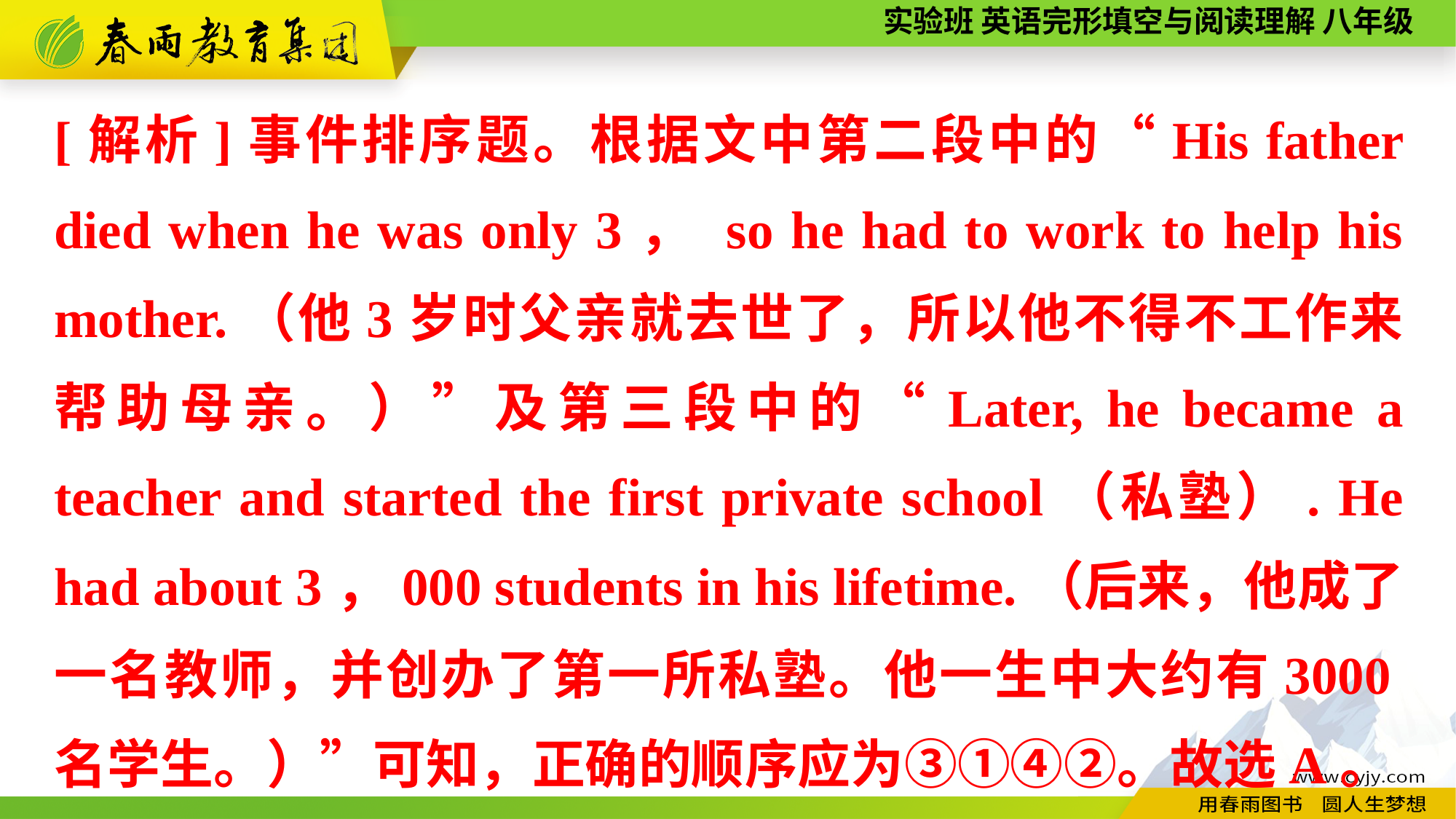

[解析]事件排序题。根据文中第二段中的“His father died when he was only 3， so he had to work to help his mother.（他3岁时父亲就去世了，所以他不得不工作来帮助母亲。）”及第三段中的“Later, he became a teacher and started the first private school（私塾）. He had about 3，000 students in his lifetime.（后来，他成了一名教师，并创办了第一所私塾。他一生中大约有3000名学生。）”可知，正确的顺序应为③①④②。故选A。